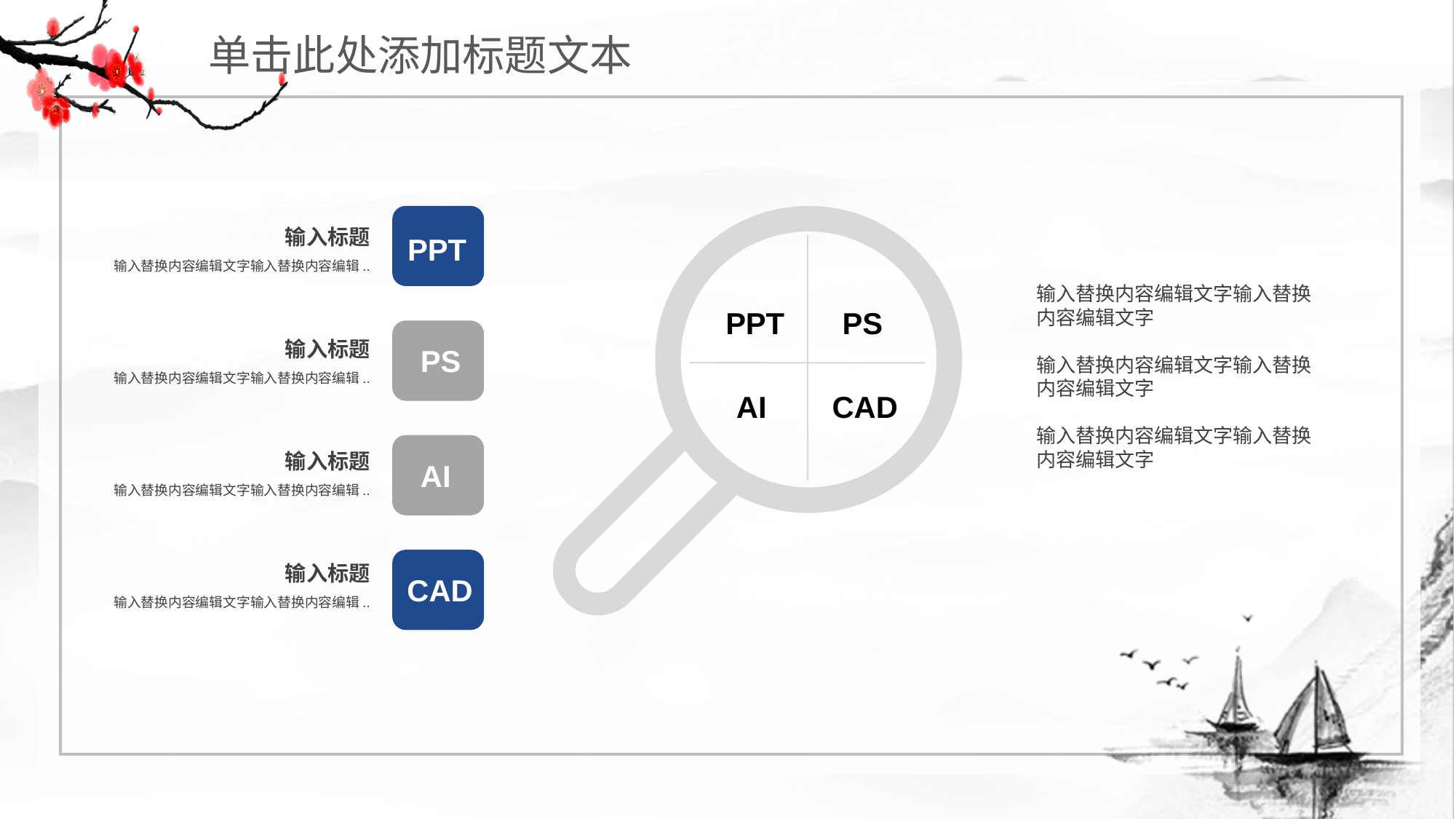

单击此处添加标题文本
输入标题
输入替换内容编辑文字输入替换内容编辑..

PPT
输入替换内容编辑文字输入替换内容编辑文字

输入替换内容编辑文字输入替换内容编辑文字

输入替换内容编辑文字输入替换内容编辑文字

PPT
PS
输入标题
输入替换内容编辑文字输入替换内容编辑..

PS
AI
CAD
输入标题
输入替换内容编辑文字输入替换内容编辑..

AI
输入标题
输入替换内容编辑文字输入替换内容编辑..

CAD